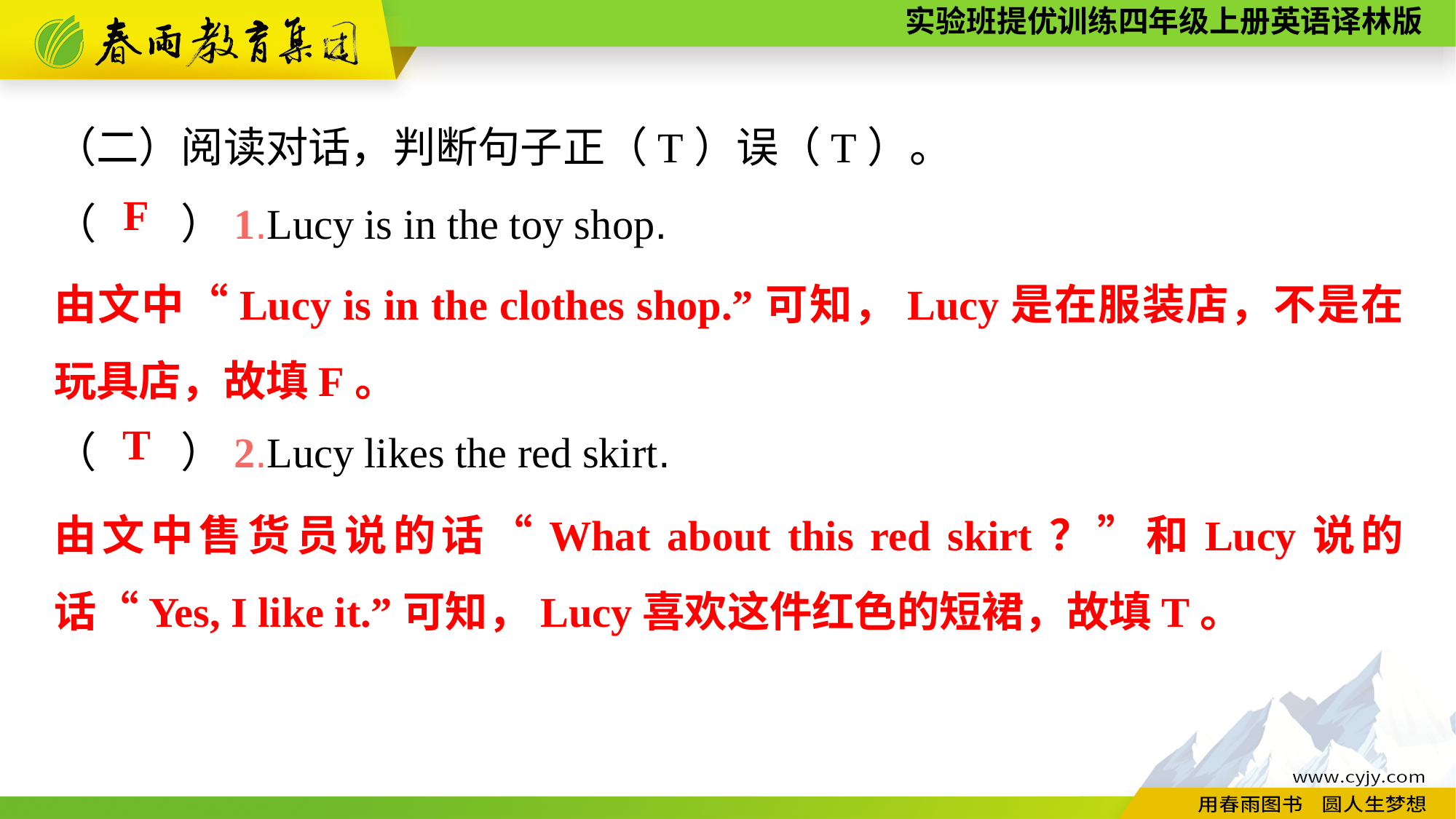

（二）阅读对话，判断句子正（T）误（T）。
（　　）1.Lucy is in the toy shop.

（　　）2.Lucy likes the red skirt.
F
由文中“Lucy is in the clothes shop.”可知，Lucy是在服装店，不是在玩具店，故填F。
T
由文中售货员说的话“What about this red skirt？”和Lucy说的话“Yes, I like it.”可知，Lucy喜欢这件红色的短裙，故填T。